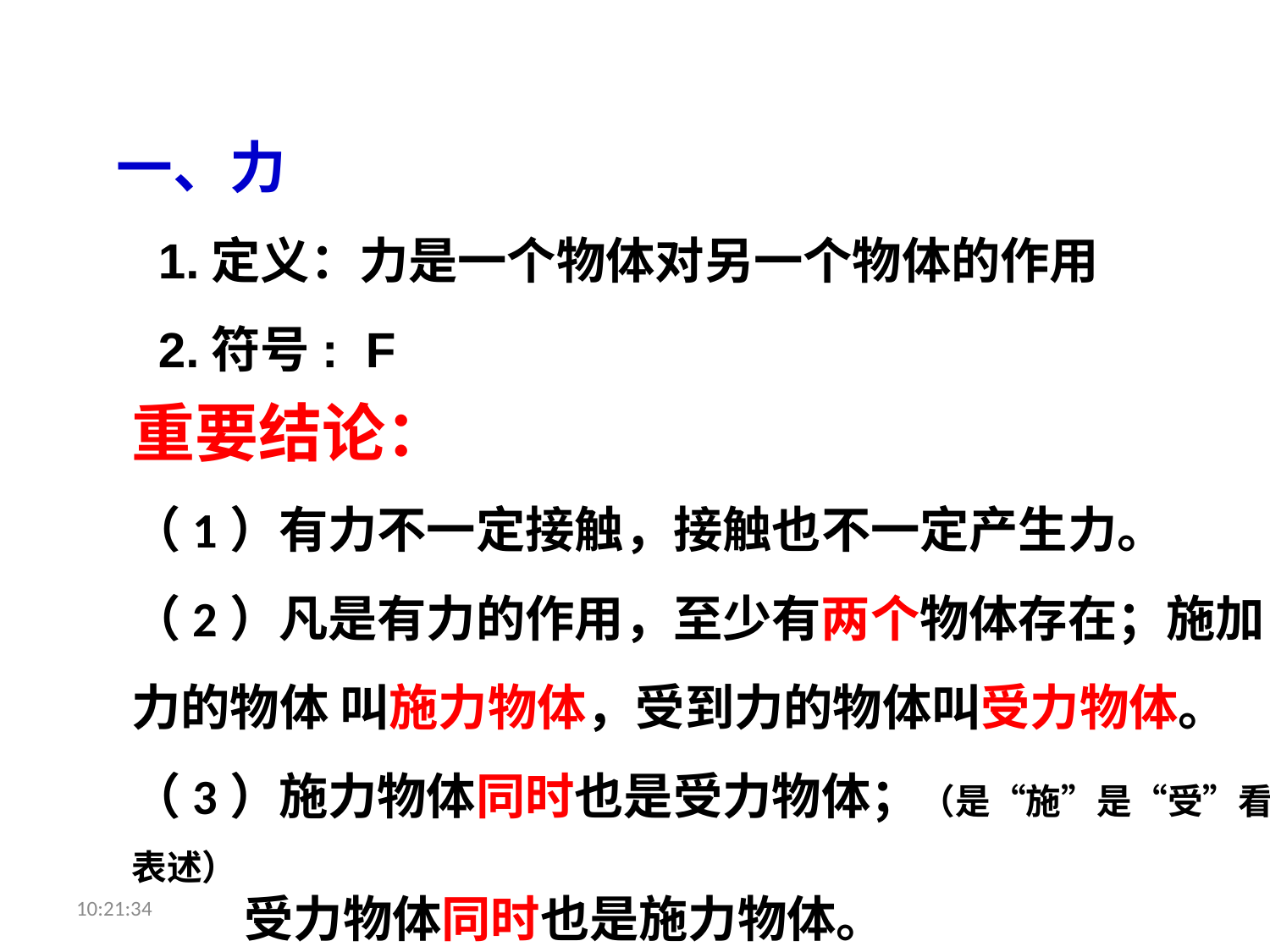

一、力
   1.定义：力是一个物体对另一个物体的作用
   2.符号:  F
重要结论：
（1）有力不一定接触，接触也不一定产生力。
（2）凡是有力的作用，至少有两个物体存在；施加力的物体 叫施力物体，受到力的物体叫受力物体。
（3）施力物体同时也是受力物体；（是“施”是“受”看表述）
         受力物体同时也是施力物体。

10:21:34